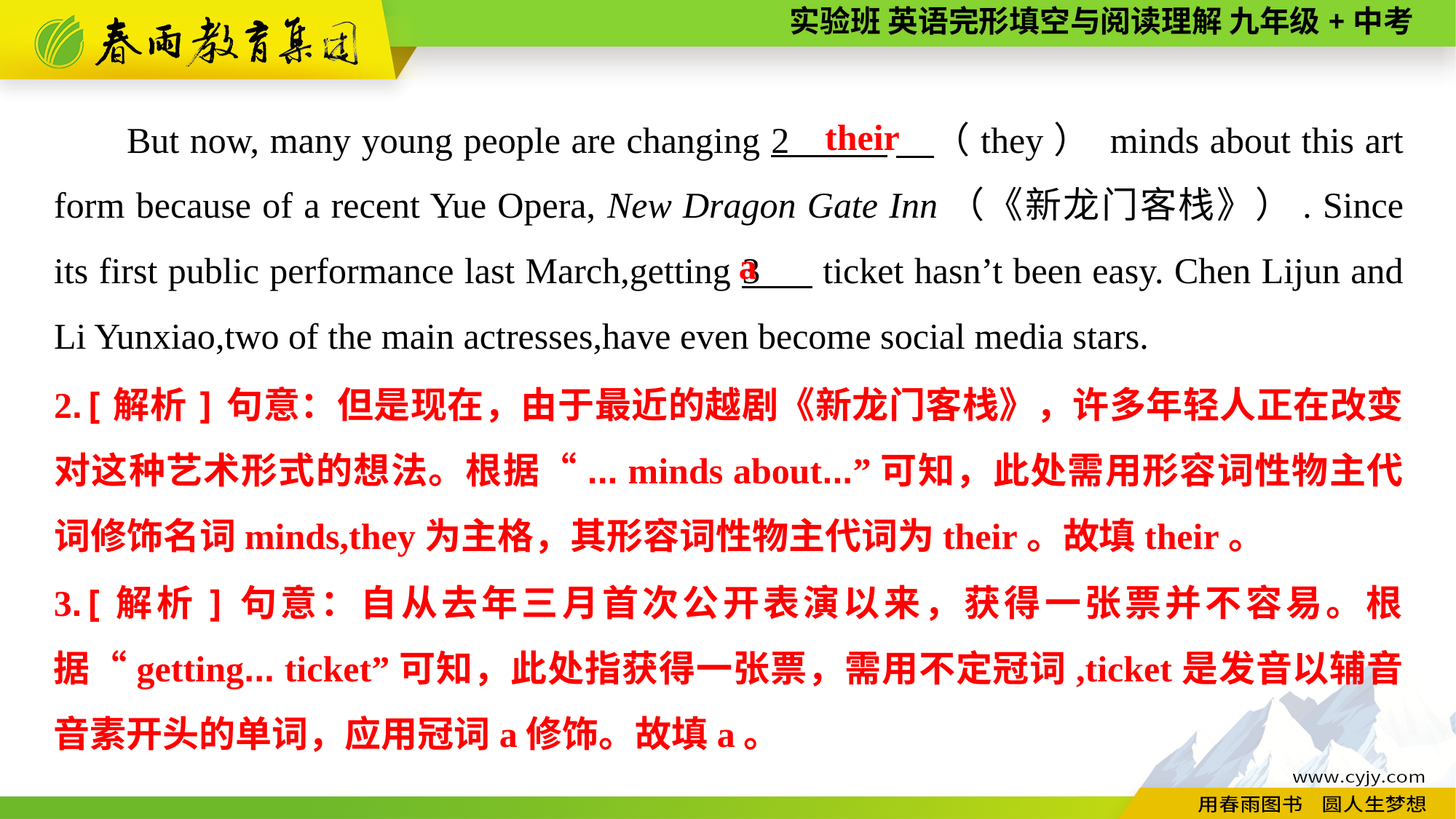

But now, many young people are changing 2         　（they） minds about this art form because of a recent Yue Opera, New Dragon Gate Inn（《新龙门客栈》）. Since its first public performance last March,getting 3      ticket hasn’t been easy. Chen Lijun and Li Yunxiao,two of the main actresses,have even become social media stars.
their
a
2.[解析]句意：但是现在，由于最近的越剧《新龙门客栈》，许多年轻人正在改变对这种艺术形式的想法。根据“... minds about...”可知，此处需用形容词性物主代词修饰名词minds,they为主格，其形容词性物主代词为their。故填their。
3.[解析]句意：自从去年三月首次公开表演以来，获得一张票并不容易。根据“getting... ticket”可知，此处指获得一张票，需用不定冠词,ticket是发音以辅音音素开头的单词，应用冠词a修饰。故填a。